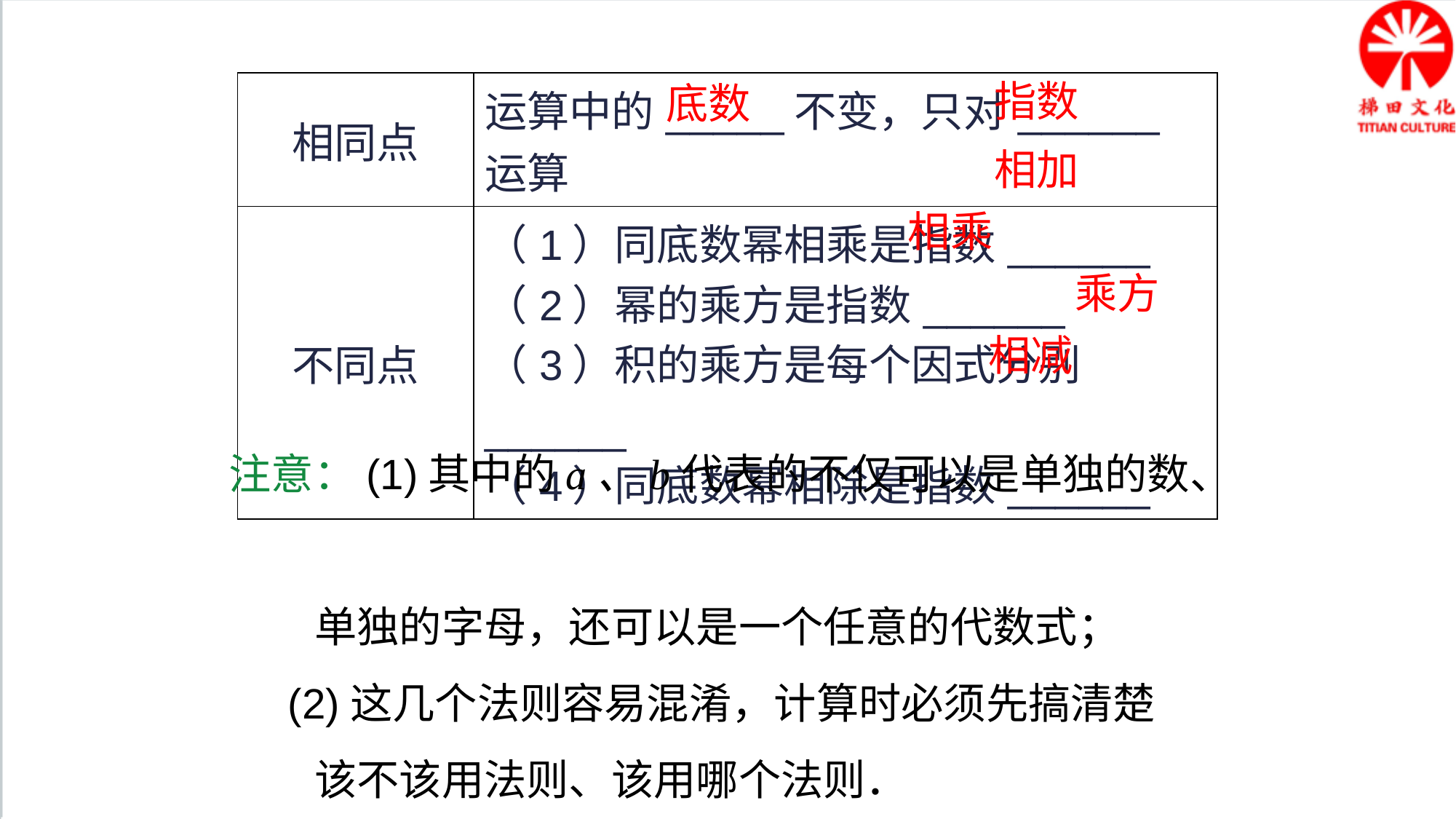

指数
底数
| 相同点 | 运算中的\_\_\_\_\_不变，只对\_\_\_\_\_\_运算 |
| --- | --- |
| 不同点 | （1）同底数幂相乘是指数\_\_\_\_\_\_ （2）幂的乘方是指数\_\_\_\_\_\_ （3）积的乘方是每个因式分别\_\_\_\_\_\_ （4）同底数幂相除是指数\_\_\_\_\_\_ |
相加
相乘
乘方
相减
注意：(1)其中的a、b代表的不仅可以是单独的数、
        单独的字母，还可以是一个任意的代数式；
     (2)这几个法则容易混淆，计算时必须先搞清楚
        该不该用法则、该用哪个法则．